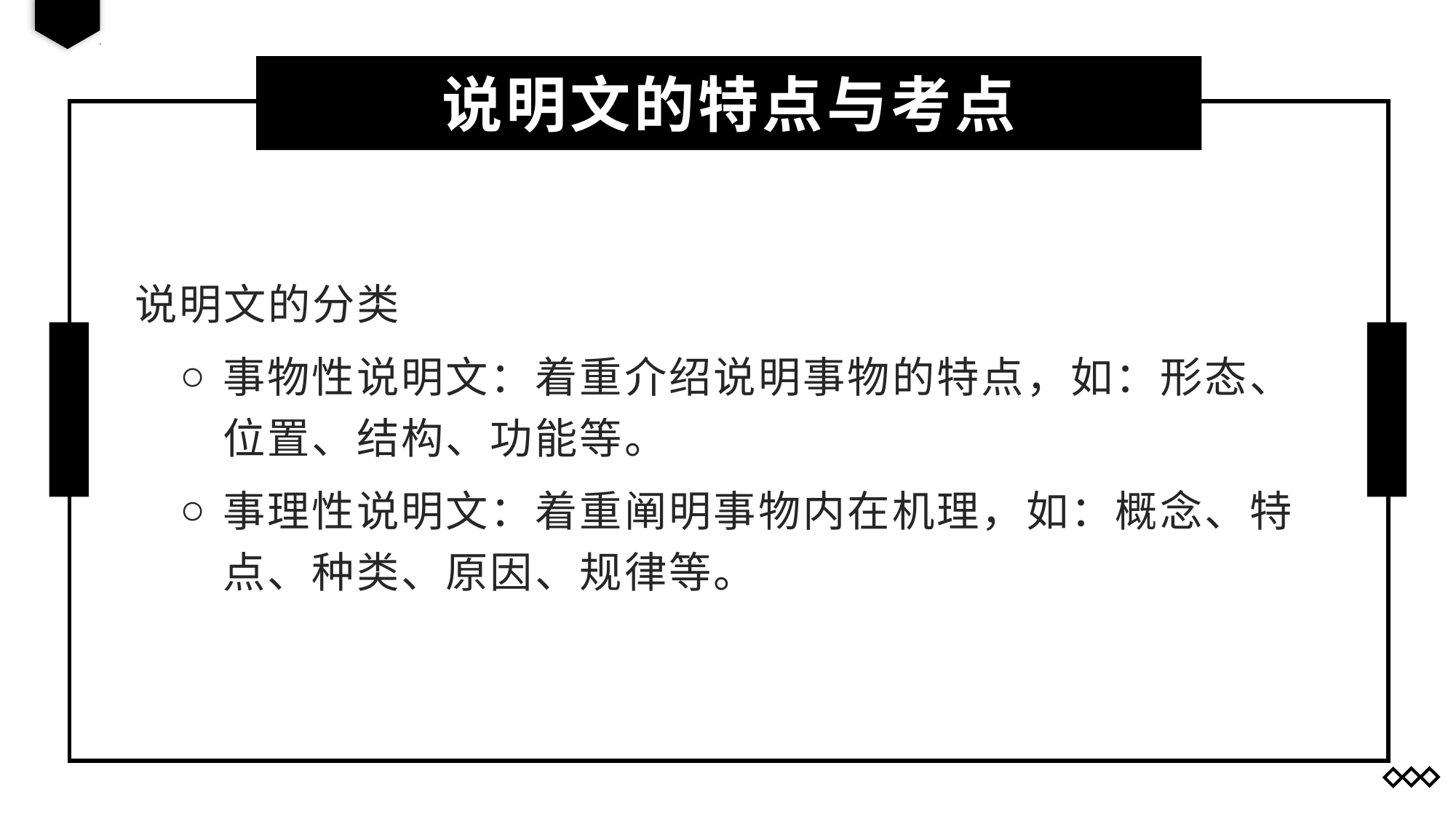

说明文的特点与考点

说明文的分类
事物性说明文：着重介绍说明事物的特点，如：形态、位置、结构、功能等。
事理性说明文：着重阐明事物内在机理，如：概念、特点、种类、原因、规律等。